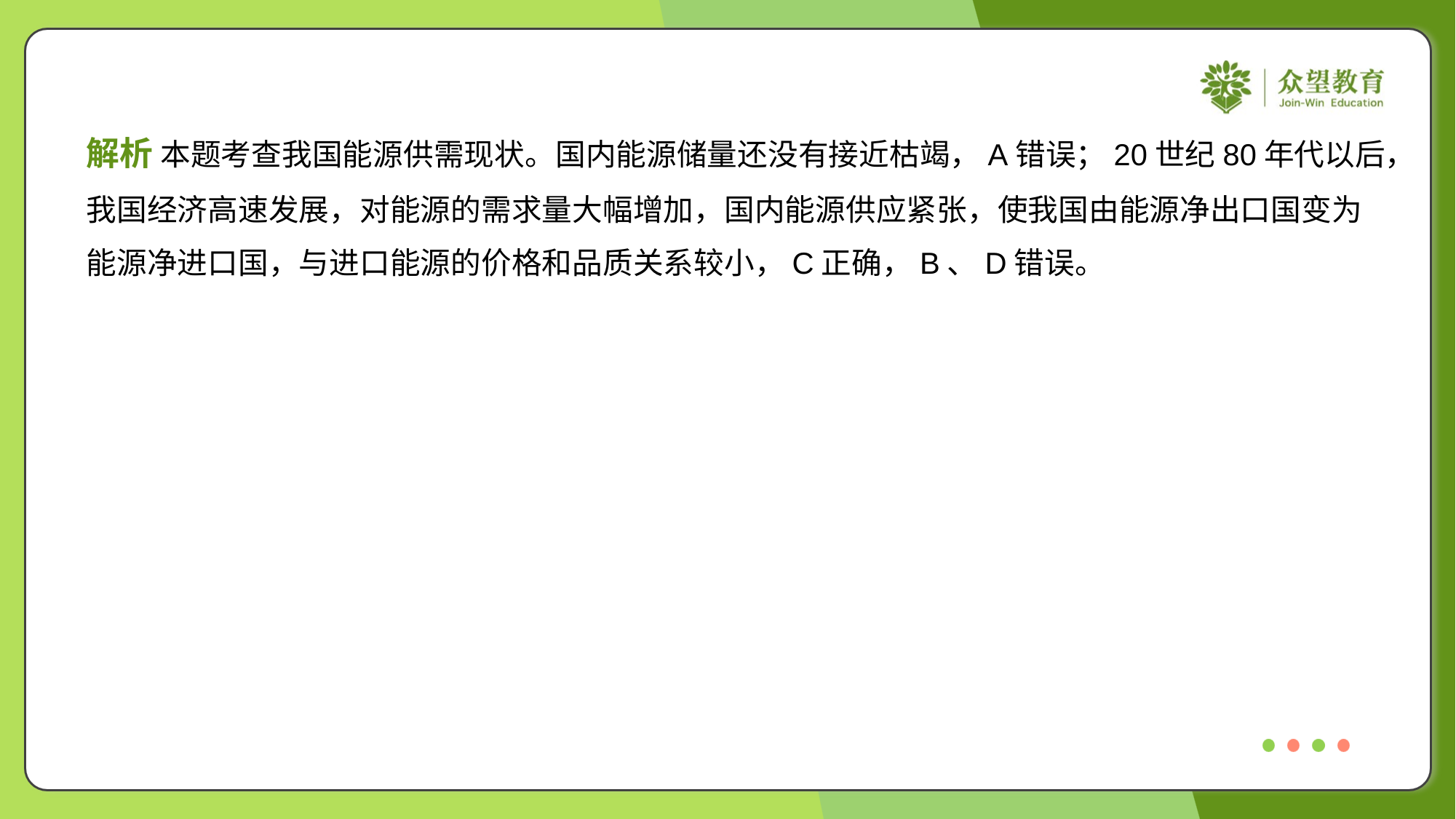

解析 本题考查我国能源供需现状。国内能源储量还没有接近枯竭，A错误；20世纪80年代以后，
我国经济高速发展，对能源的需求量大幅增加，国内能源供应紧张，使我国由能源净出口国变为
能源净进口国，与进口能源的价格和品质关系较小，C正确，B、D错误。